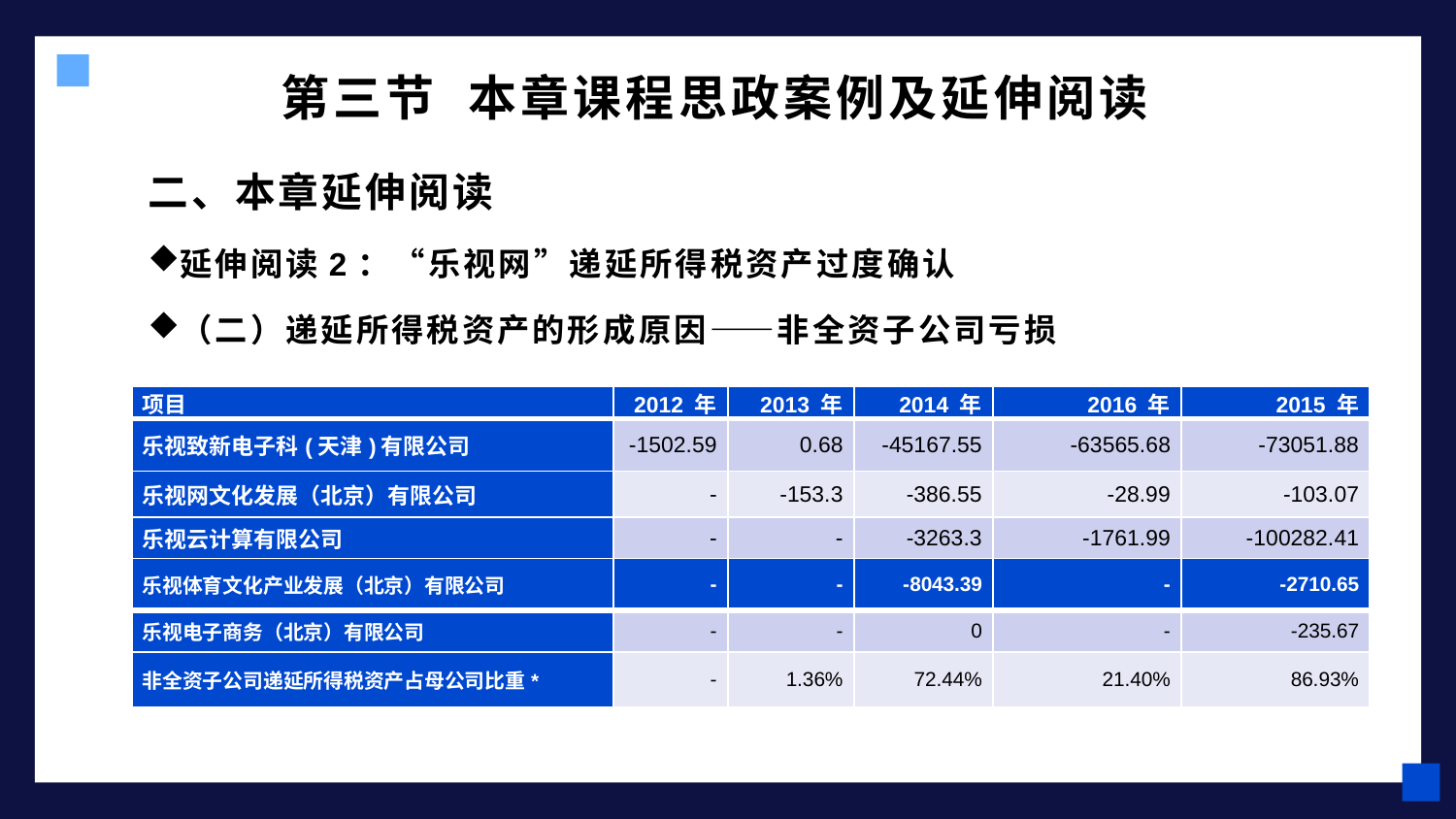

# 第三节  本章课程思政案例及延伸阅读
二、本章延伸阅读
延伸阅读2：“乐视网”递延所得税资产过度确认
（二）递延所得税资产的形成原因——非全资子公司亏损

| 项目 | 2012 年 | 2013 年 | 2014 年 | 2016 年 | 2015 年 |
| --- | --- | --- | --- | --- | --- |
| 乐视致新电子科(天津)有限公司 | -1502.59 | 0.68 | -45167.55 | -63565.68 | -73051.88 |
| 乐视网文化发展（北京）有限公司 | - | -153.3 | -386.55 | -28.99 | -103.07 |
| 乐视云计算有限公司 | - | - | -3263.3 | -1761.99 | -100282.41 |
| 乐视体育文化产业发展（北京）有限公司 | - | - | -8043.39 | - | -2710.65 |
| --- | --- | --- | --- | --- | --- |
| 乐视电子商务（北京）有限公司 | - | - | 0 | - | -235.67 |
| 非全资子公司递延所得税资产占母公司比重\* | - | 1.36% | 72.44% | 21.40% | 86.93% |